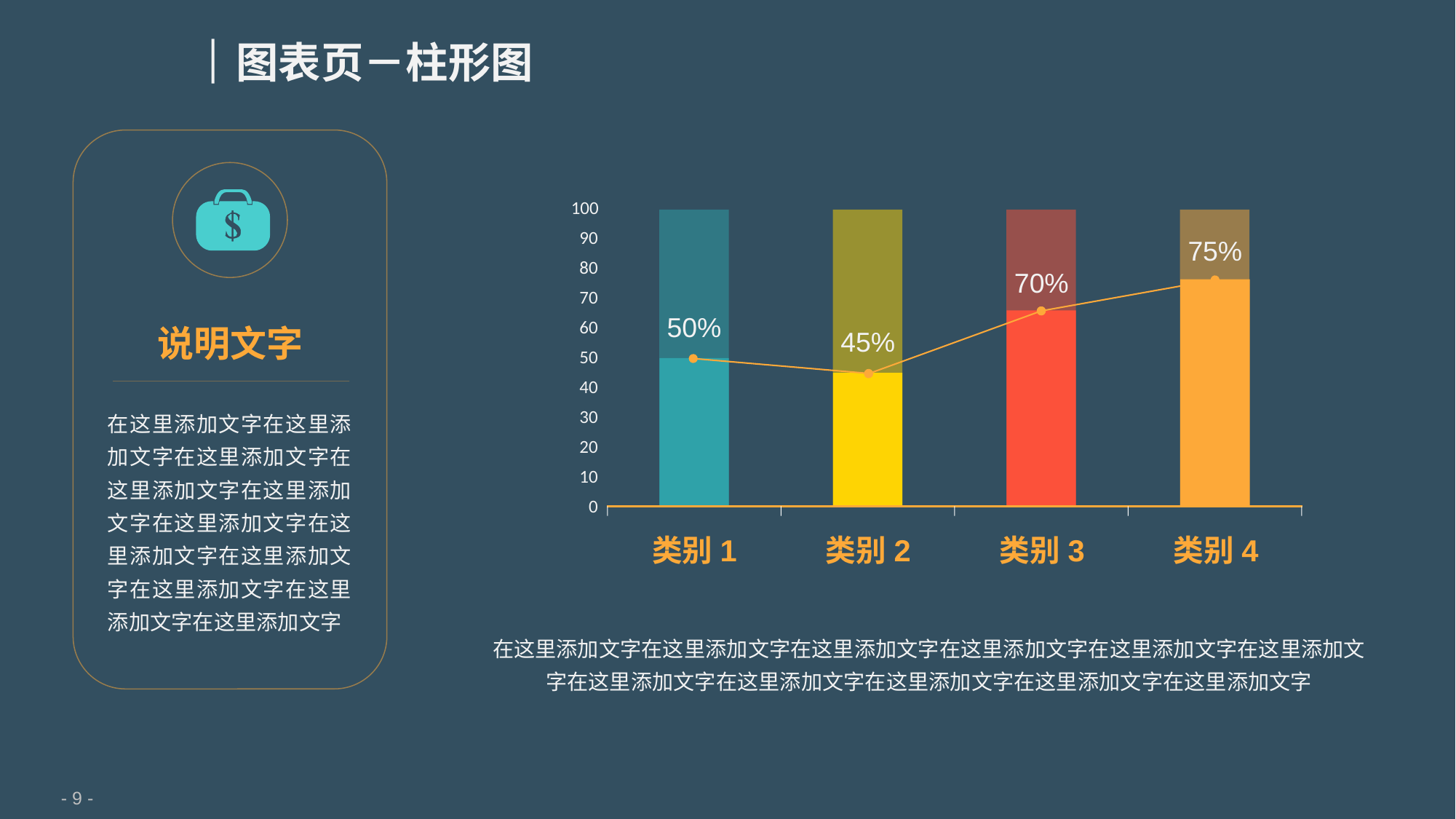

图表页－柱形图

100

90
80

70
60

50

40

30
20
10
0

类别1
类别2
类别3
类别4
75%
70%
50%
45%
说明文字
在这里添加文字在这里添加文字在这里添加文字在这里添加文字在这里添加文字在这里添加文字在这里添加文字在这里添加文字在这里添加文字在这里添加文字在这里添加文字
在这里添加文字在这里添加文字在这里添加文字在这里添加文字在这里添加文字在这里添加文字在这里添加文字在这里添加文字在这里添加文字在这里添加文字在这里添加文字